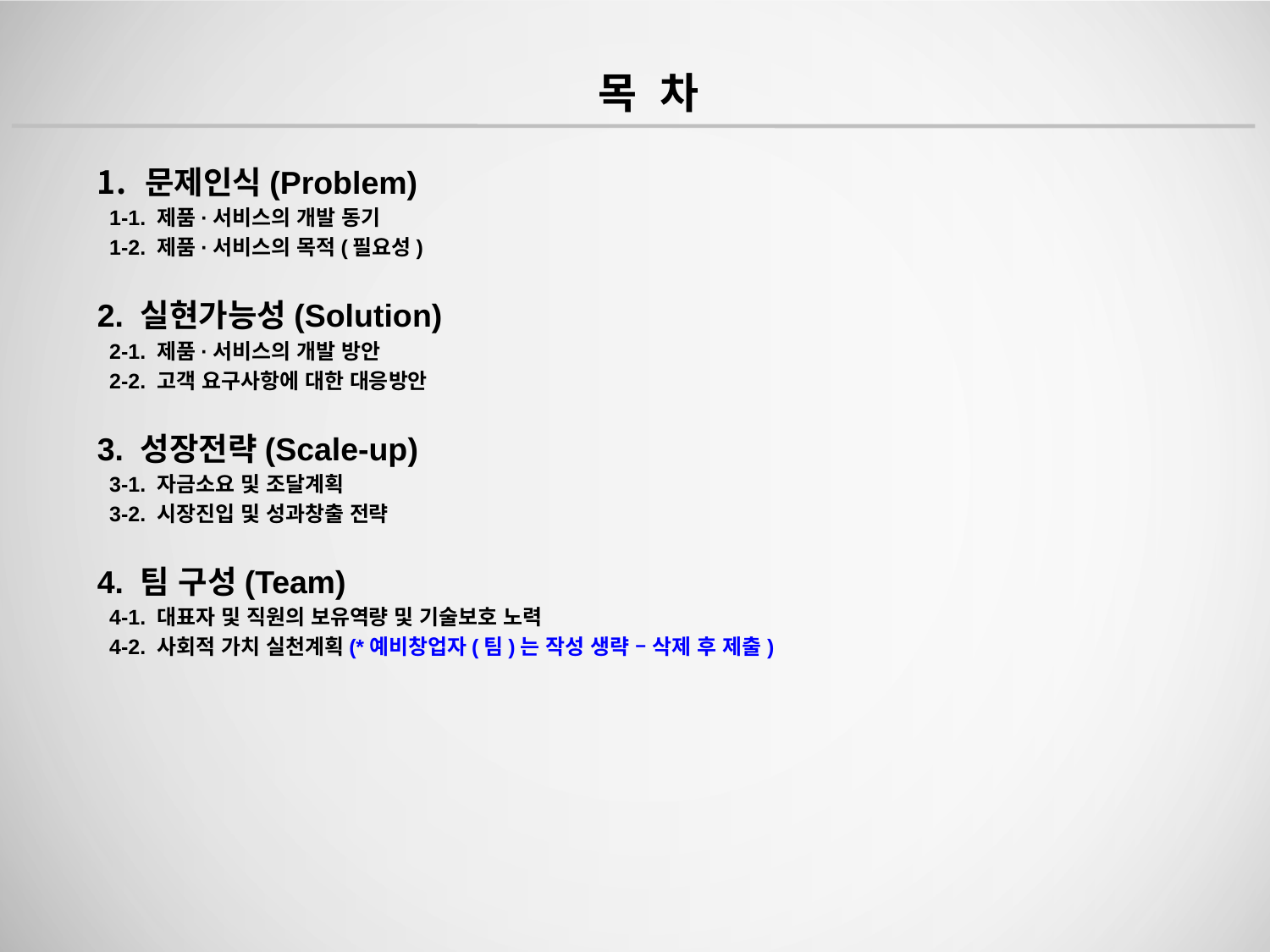

목  차
문제인식(Problem)
  1-1. 제품·서비스의 개발 동기
  1-2. 제품·서비스의 목적(필요성)

2. 실현가능성(Solution)
  2-1. 제품·서비스의 개발 방안
  2-2. 고객 요구사항에 대한 대응방안

3. 성장전략(Scale-up)
  3-1. 자금소요 및 조달계획
  3-2. 시장진입 및 성과창출 전략

4. 팀 구성(Team)
  4-1. 대표자 및 직원의 보유역량 및 기술보호 노력
  4-2. 사회적 가치 실천계획(*예비창업자(팀)는 작성 생략 – 삭제 후 제출)